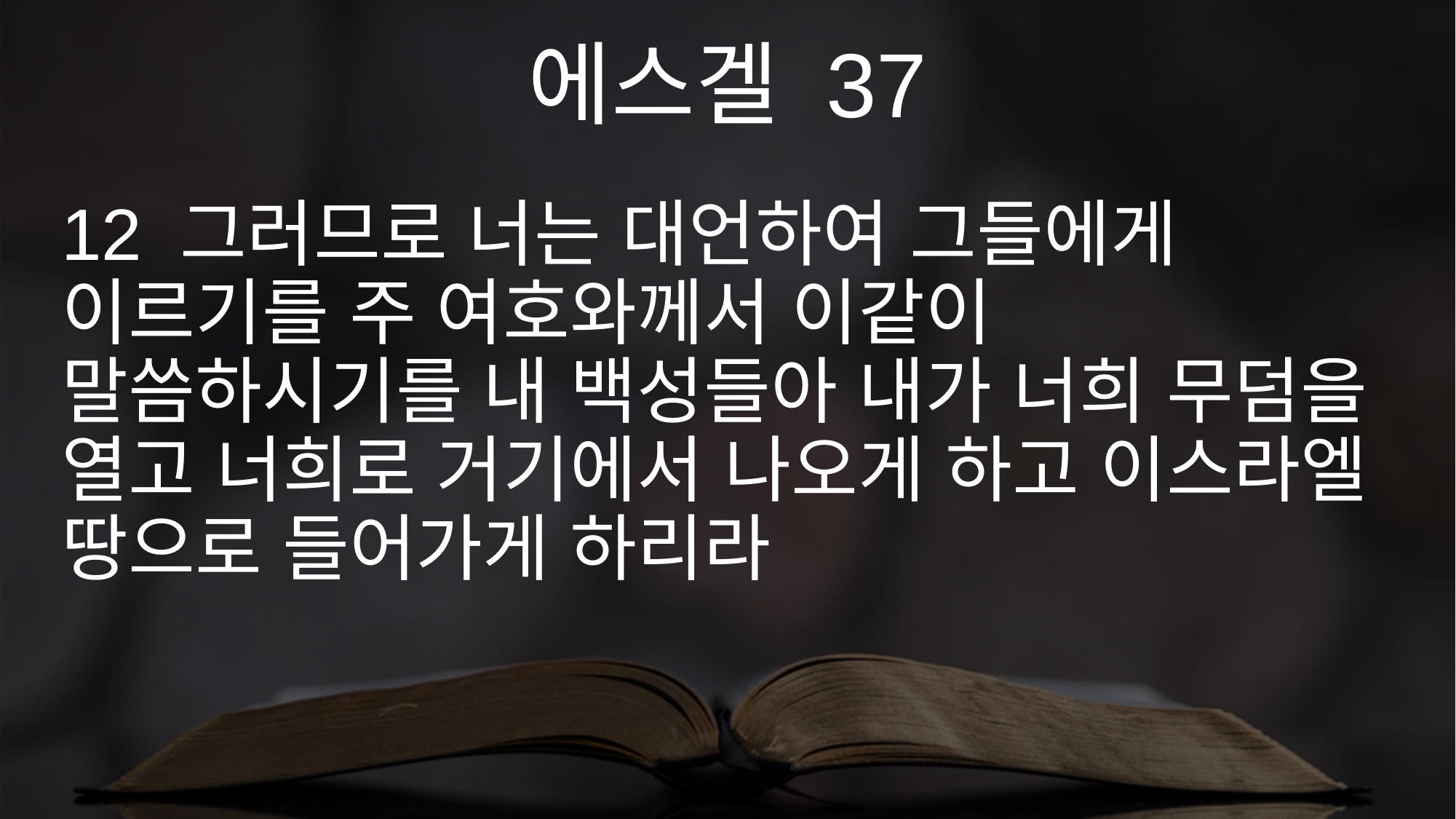

에스겔 37
12 그러므로 너는 대언하여 그들에게 이르기를 주 여호와께서 이같이 말씀하시기를 내 백성들아 내가 너희 무덤을 열고 너희로 거기에서 나오게 하고 이스라엘 땅으로 들어가게 하리라